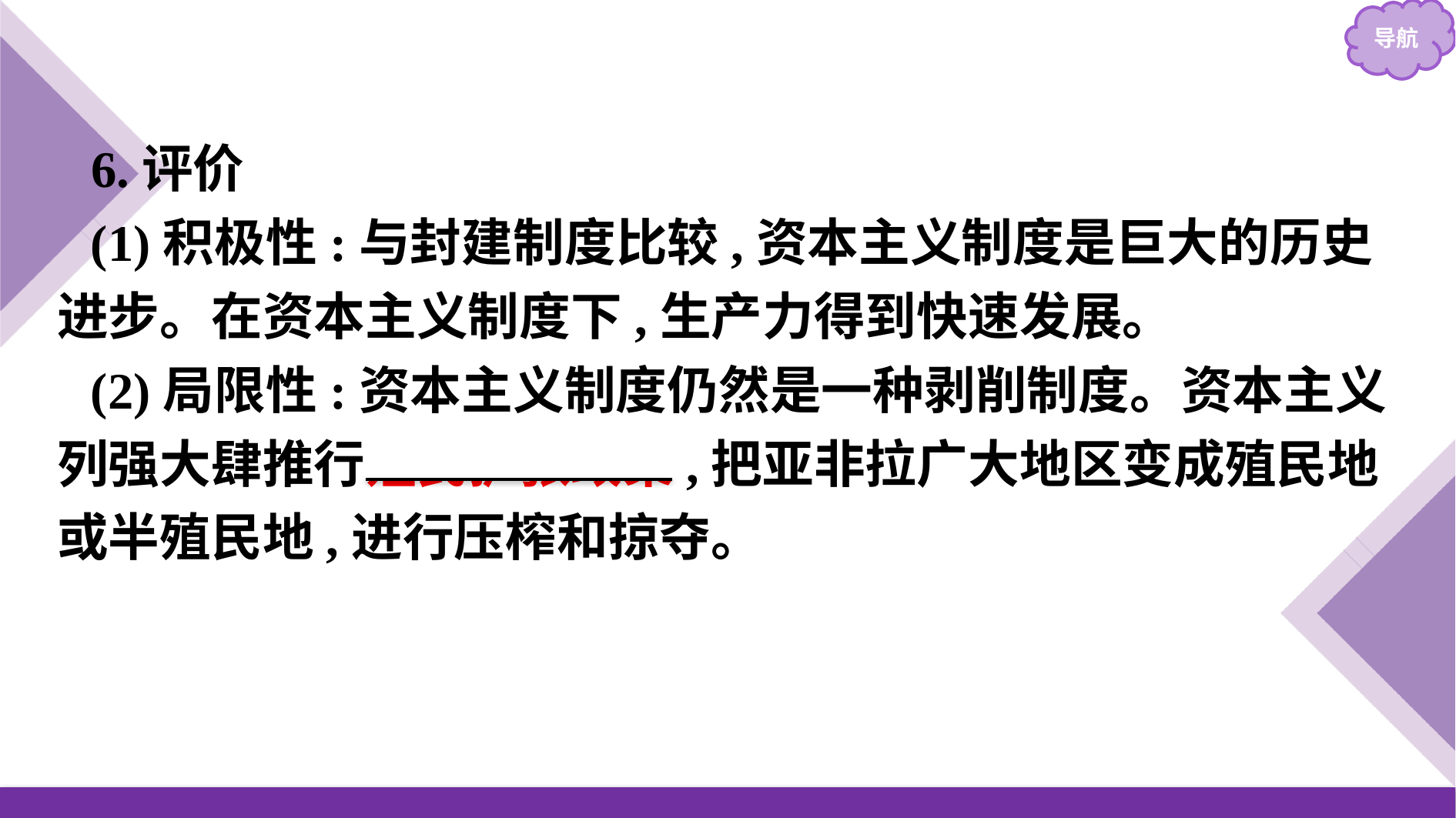

6.评价
(1)积极性:与封建制度比较,资本主义制度是巨大的历史进步。在资本主义制度下,生产力得到快速发展。
(2)局限性:资本主义制度仍然是一种剥削制度。资本主义列强大肆推行殖民扩张政策,把亚非拉广大地区变成殖民地或半殖民地,进行压榨和掠夺。